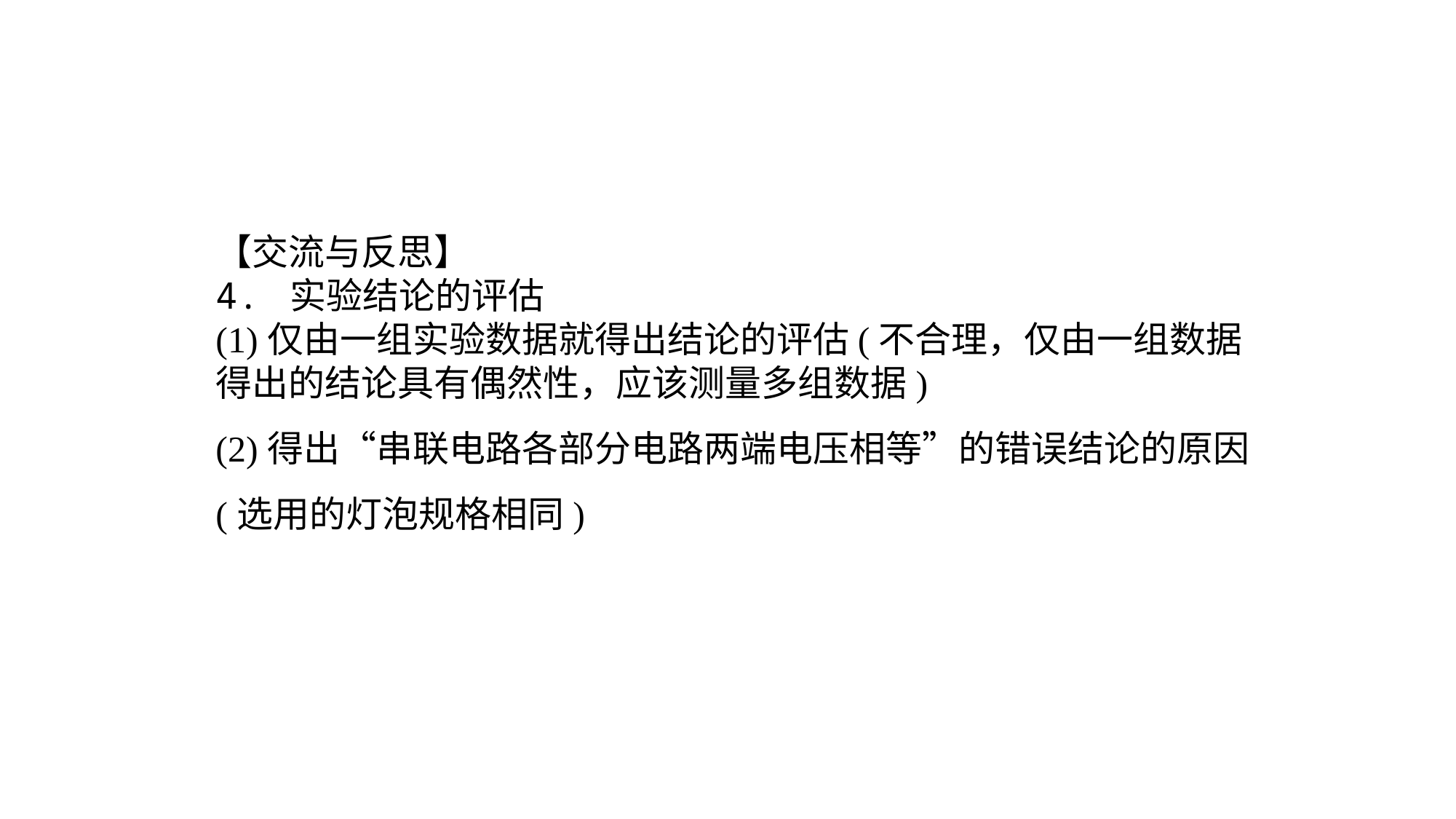

【交流与反思】4. 实验结论的评估(1)仅由一组实验数据就得出结论的评估(不合理，仅由一组数据得出的结论具有偶然性，应该测量多组数据)(2)得出“串联电路各部分电路两端电压相等”的错误结论的原因(选用的灯泡规格相同)